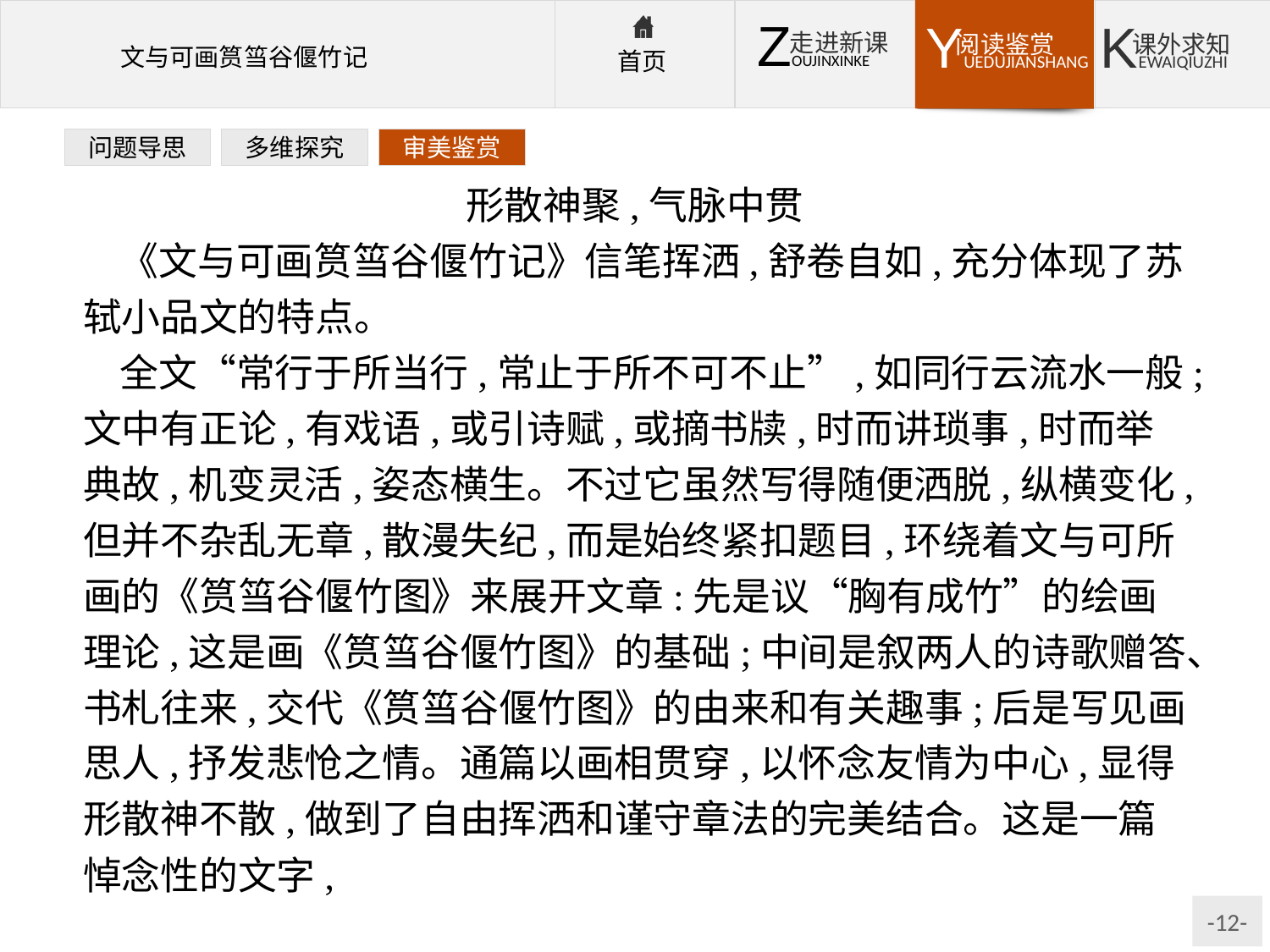

问题导思
多维探究
审美鉴赏
形散神聚,气脉中贯
《文与可画筼筜谷偃竹记》信笔挥洒,舒卷自如,充分体现了苏轼小品文的特点。
全文“常行于所当行,常止于所不可不止”,如同行云流水一般;文中有正论,有戏语,或引诗赋,或摘书牍,时而讲琐事,时而举典故,机变灵活,姿态横生。不过它虽然写得随便洒脱,纵横变化,但并不杂乱无章,散漫失纪,而是始终紧扣题目,环绕着文与可所画的《筼筜谷偃竹图》来展开文章:先是议“胸有成竹”的绘画理论,这是画《筼筜谷偃竹图》的基础;中间是叙两人的诗歌赠答、书札往来,交代《筼筜谷偃竹图》的由来和有关趣事;后是写见画思人,抒发悲怆之情。通篇以画相贯穿,以怀念友情为中心,显得形散神不散,做到了自由挥洒和谨守章法的完美结合。这是一篇悼念性的文字,